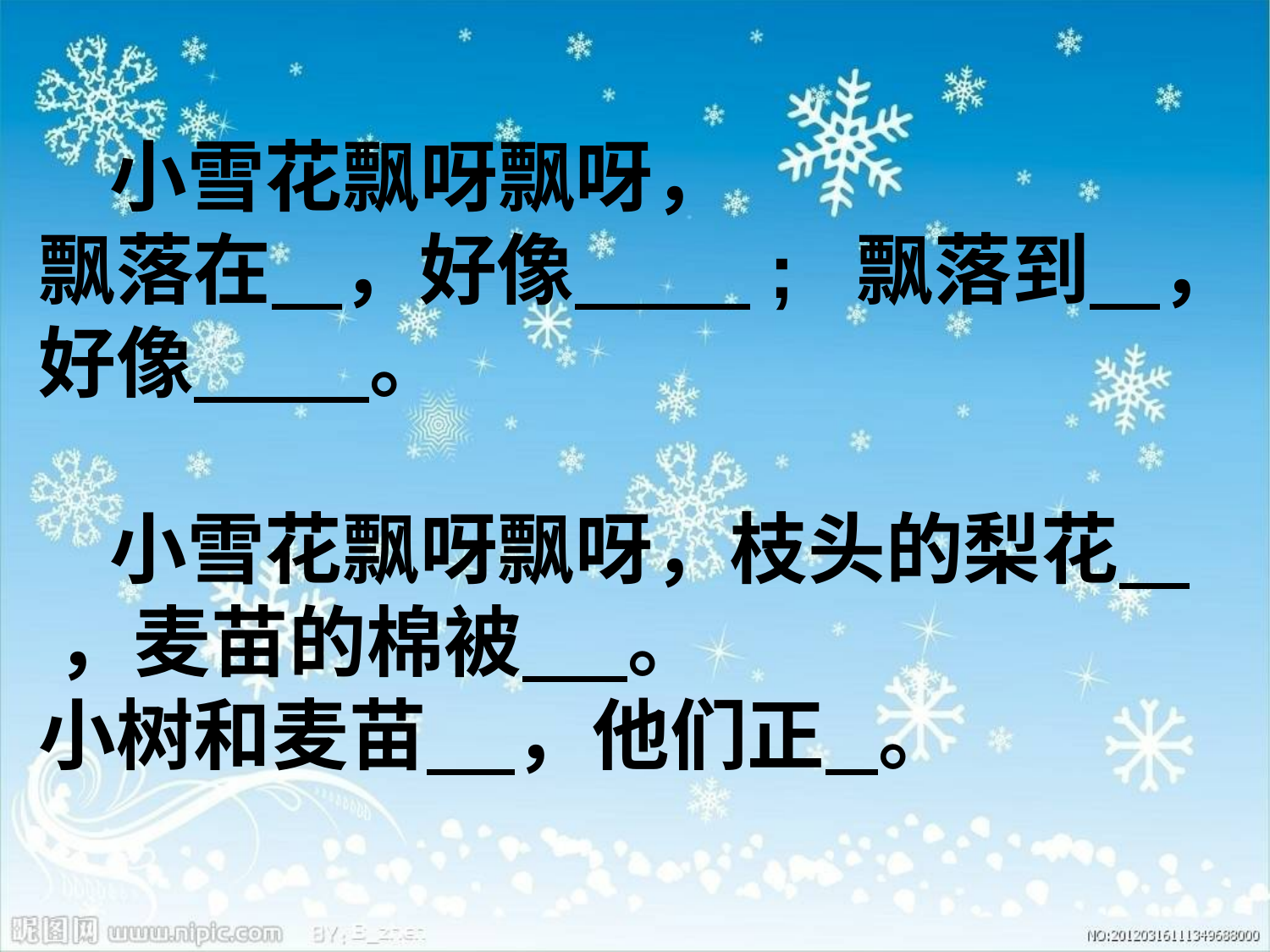

小雪花飘呀飘呀，
飘落在    ，好像          ;  飘落到    ，好像          。

   小雪花飘呀飘呀，枝头的梨花      ，麦苗的棉被      。
小树和麦苗     ，他们正   。